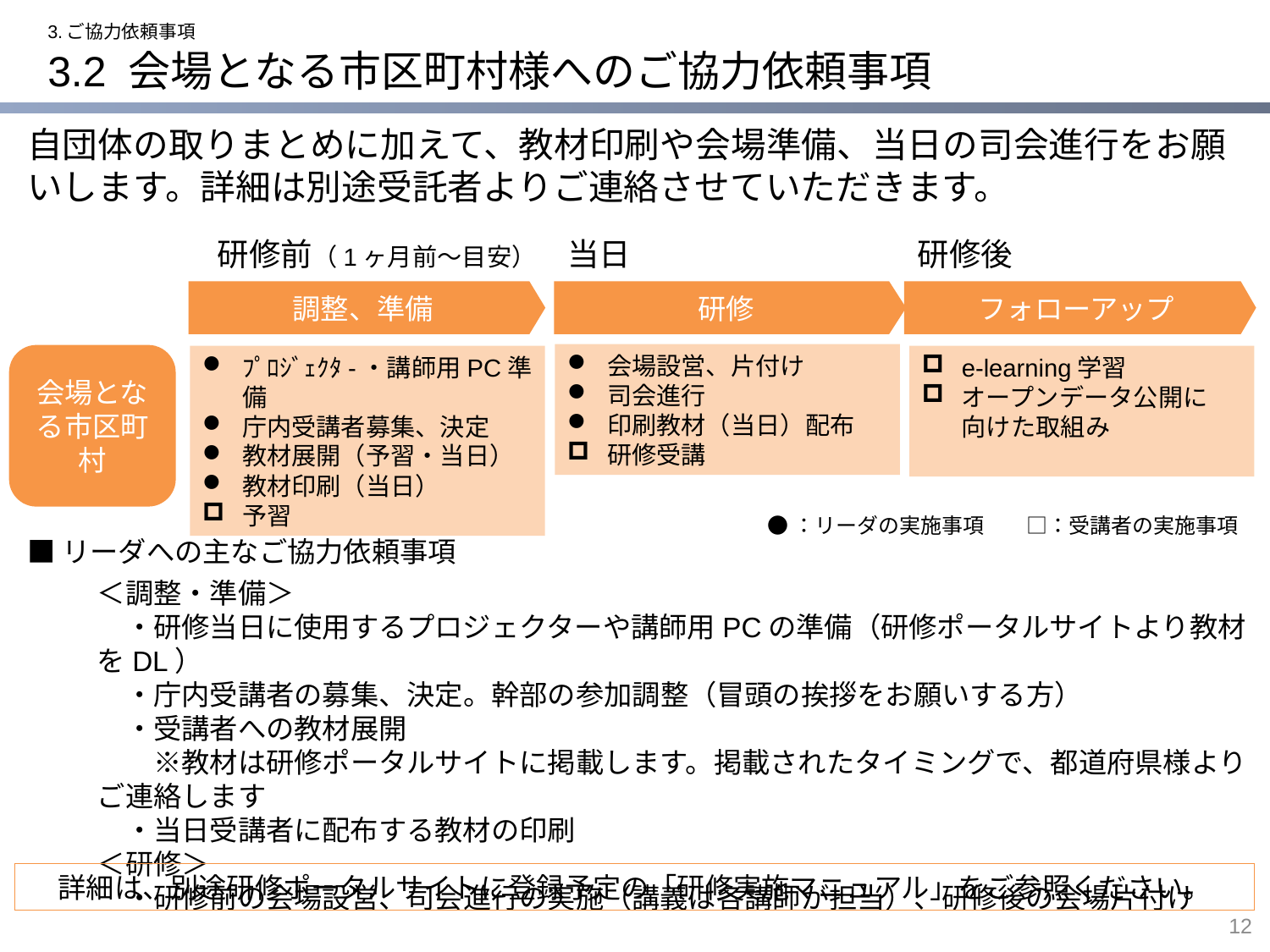

3.ご協力依頼事項
# 3.2 会場となる市区町村様へのご協力依頼事項
自団体の取りまとめに加えて、教材印刷や会場準備、当日の司会進行をお願いします。詳細は別途受託者よりご連絡させていただきます。
研修前（1ヶ月前～目安）
当日
研修後
調整、準備
研修
フォローアップ
会場設営、片付け
司会進行
印刷教材（当日）配布
研修受講
e-learning学習
オープンデータ公開に
向けた取組み

ﾌﾟﾛｼﾞｪｸﾀ-・講師用PC準備
庁内受講者募集、決定
教材展開（予習・当日）
教材印刷（当日）
予習
会場となる市区町村
●：リーダの実施事項　　□：受講者の実施事項
■リーダへの主なご協力依頼事項
＜調整・準備＞
　・研修当日に使用するプロジェクターや講師用PCの準備（研修ポータルサイトより教材をDL）
　・庁内受講者の募集、決定。幹部の参加調整（冒頭の挨拶をお願いする方）
　・受講者への教材展開
　　※教材は研修ポータルサイトに掲載します。掲載されたタイミングで、都道府県様よりご連絡します
　・当日受講者に配布する教材の印刷
＜研修＞
　・研修前の会場設営、司会進行の実施（講義は各講師が担当）、研修後の会場片付け
詳細は、別途研修ポータルサイトに登録予定の「研修実施マニュアル」をご参照ください。
12